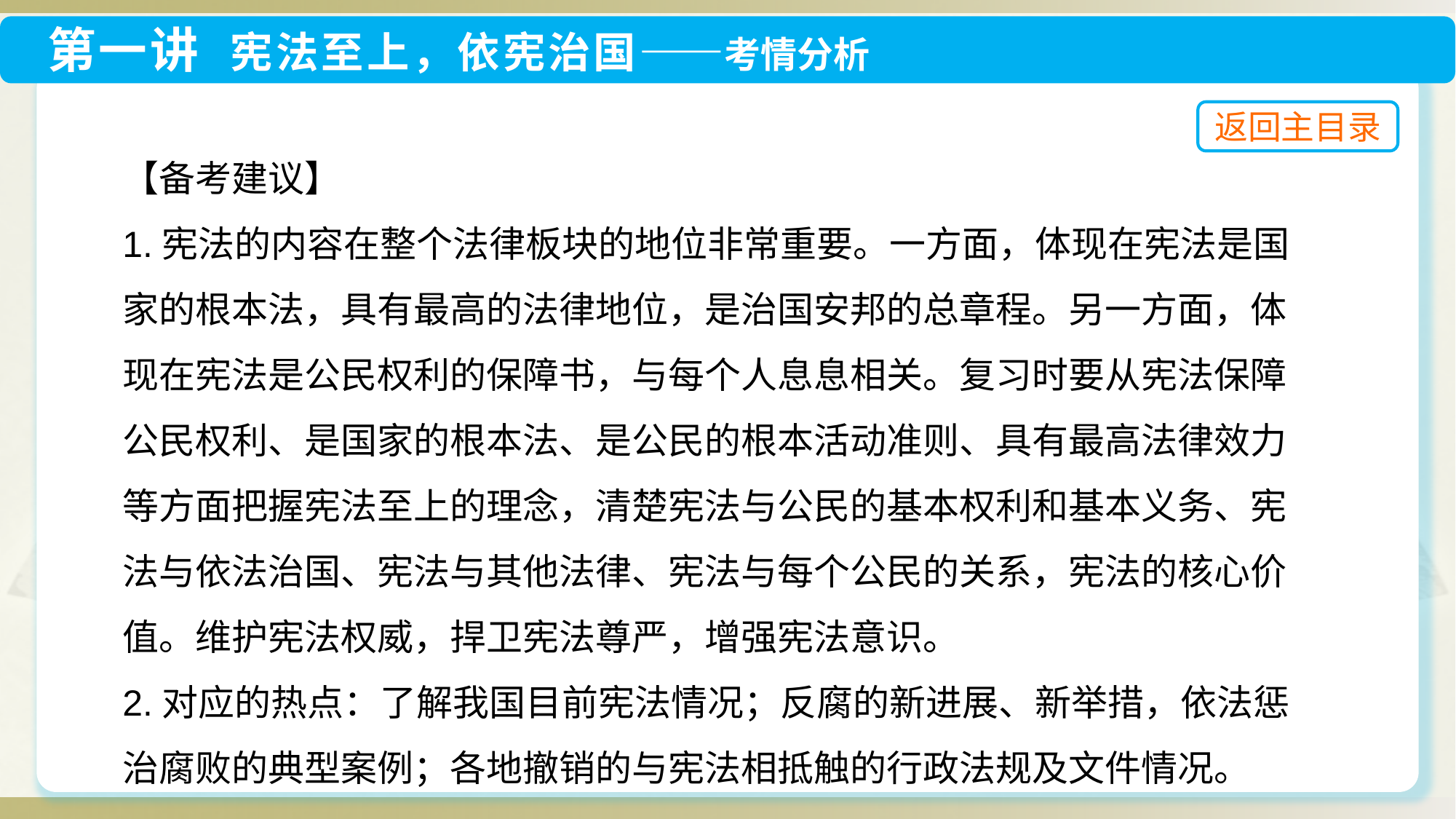

【备考建议】
1.宪法的内容在整个法律板块的地位非常重要。一方面，体现在宪法是国家的根本法，具有最高的法律地位，是治国安邦的总章程。另一方面，体现在宪法是公民权利的保障书，与每个人息息相关。复习时要从宪法保障公民权利、是国家的根本法、是公民的根本活动准则、具有最高法律效力等方面把握宪法至上的理念，清楚宪法与公民的基本权利和基本义务、宪法与依法治国、宪法与其他法律、宪法与每个公民的关系，宪法的核心价值。维护宪法权威，捍卫宪法尊严，增强宪法意识。
2.对应的热点：了解我国目前宪法情况；反腐的新进展、新举措，依法惩治腐败的典型案例；各地撤销的与宪法相抵触的行政法规及文件情况。